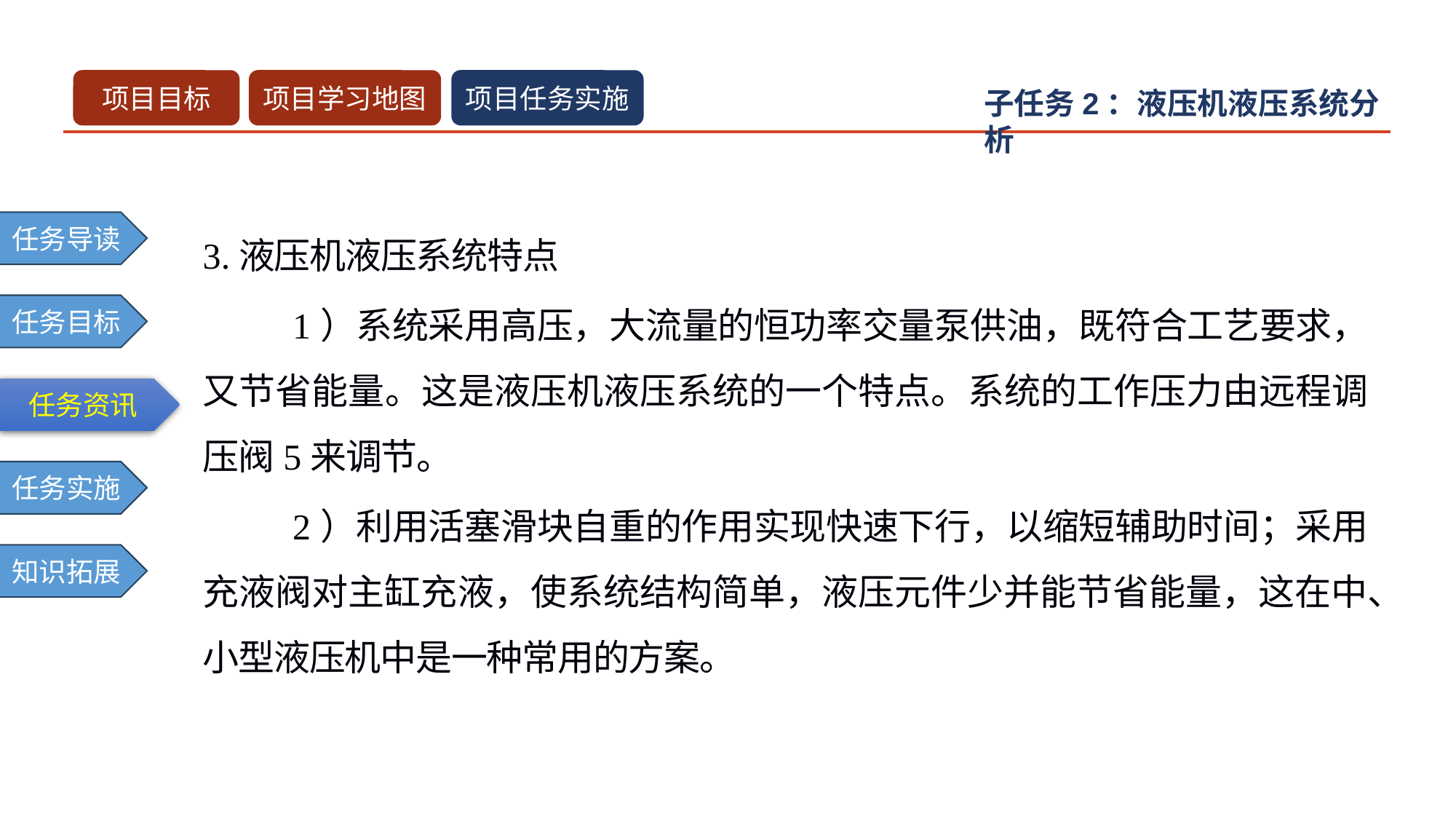

3.液压机液压系统特点
          1）系统采用高压，大流量的恒功率交量泵供油，既符合工艺要求，又节省能量。这是液压机液压系统的一个特点。系统的工作压力由远程调压阀5来调节。
          2）利用活塞滑块自重的作用实现快速下行，以缩短辅助时间；采用充液阀对主缸充液，使系统结构简单，液压元件少并能节省能量，这在中、小型液压机中是一种常用的方案。